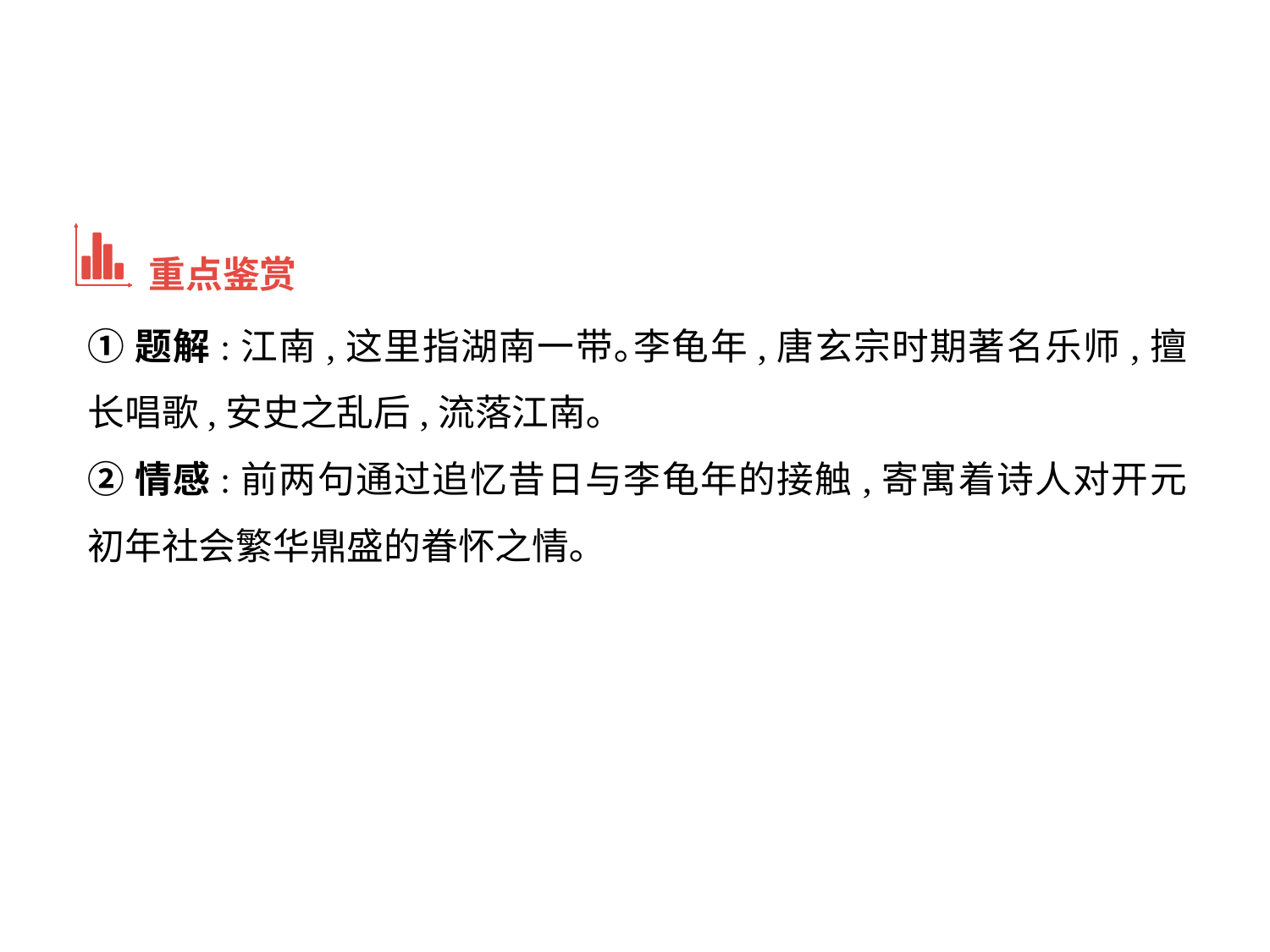

重点鉴赏
①题解:江南,这里指湖南一带｡李龟年,唐玄宗时期著名乐师,擅长唱歌,安史之乱后,流落江南｡
②情感:前两句通过追忆昔日与李龟年的接触,寄寓着诗人对开元初年社会繁华鼎盛的眷怀之情｡